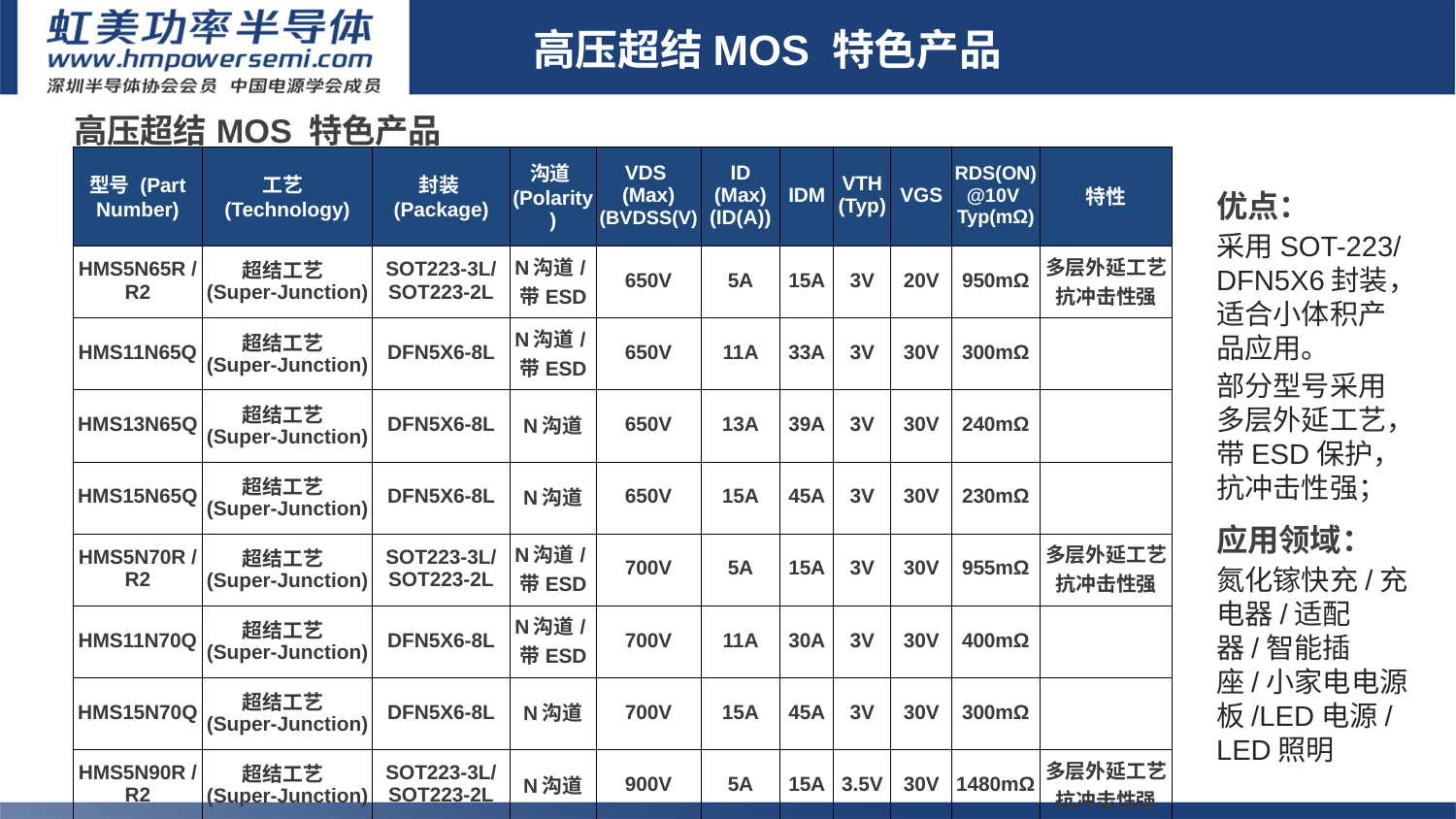

高压超结MOS 特色产品
| 高压超结MOS 特色产品 |  |  |  |  |  |  |  |  |  |  |
| --- | --- | --- | --- | --- | --- | --- | --- | --- | --- | --- |
| 型号 (Part Number) | 工艺 (Technology) | 封装 (Package) | 沟道(Polarity) | VDS (Max) (BVDSS(V) | ID (Max) (ID(A)) | IDM | VTH (Typ) | VGS | RDS(ON)@10V Typ(mΩ) | 特性 |
| HMS5N65R /R2 | 超结工艺 (Super-Junction) | SOT223-3L/ SOT223-2L | N沟道/ 带ESD | 650V | 5A | 15A | 3V | 20V | 950mΩ | 多层外延工艺 抗冲击性强 |
| HMS11N65Q | 超结工艺 (Super-Junction) | DFN5X6-8L | N沟道/ 带ESD | 650V | 11A | 33A | 3V | 30V | 300mΩ |  |
| HMS13N65Q | 超结工艺 (Super-Junction) | DFN5X6-8L | N沟道 | 650V | 13A | 39A | 3V | 30V | 240mΩ |  |
| HMS15N65Q | 超结工艺 (Super-Junction) | DFN5X6-8L | N沟道 | 650V | 15A | 45A | 3V | 30V | 230mΩ |  |
| HMS5N70R /R2 | 超结工艺 (Super-Junction) | SOT223-3L/ SOT223-2L | N沟道/ 带ESD | 700V | 5A | 15A | 3V | 30V | 955mΩ | 多层外延工艺 抗冲击性强 |
| HMS11N70Q | 超结工艺 (Super-Junction) | DFN5X6-8L | N沟道/ 带ESD | 700V | 11A | 30A | 3V | 30V | 400mΩ |  |
| HMS15N70Q | 超结工艺 (Super-Junction) | DFN5X6-8L | N沟道 | 700V | 15A | 45A | 3V | 30V | 300mΩ |  |
| HMS5N90R /R2 | 超结工艺 (Super-Junction) | SOT223-3L/ SOT223-2L | N沟道 | 900V | 5A | 15A | 3.5V | 30V | 1480mΩ | 多层外延工艺 抗冲击性强 |
优点：
采用SOT-223/ DFN5X6封装，适合小体积产品应用。
部分型号采用多层外延工艺，带ESD保护，抗冲击性强；
应用领域：
氮化镓快充/充电器/适配器/智能插座/小家电电源板/LED电源/LED照明
1.Sic二极管/GaN FET/IGBT单管